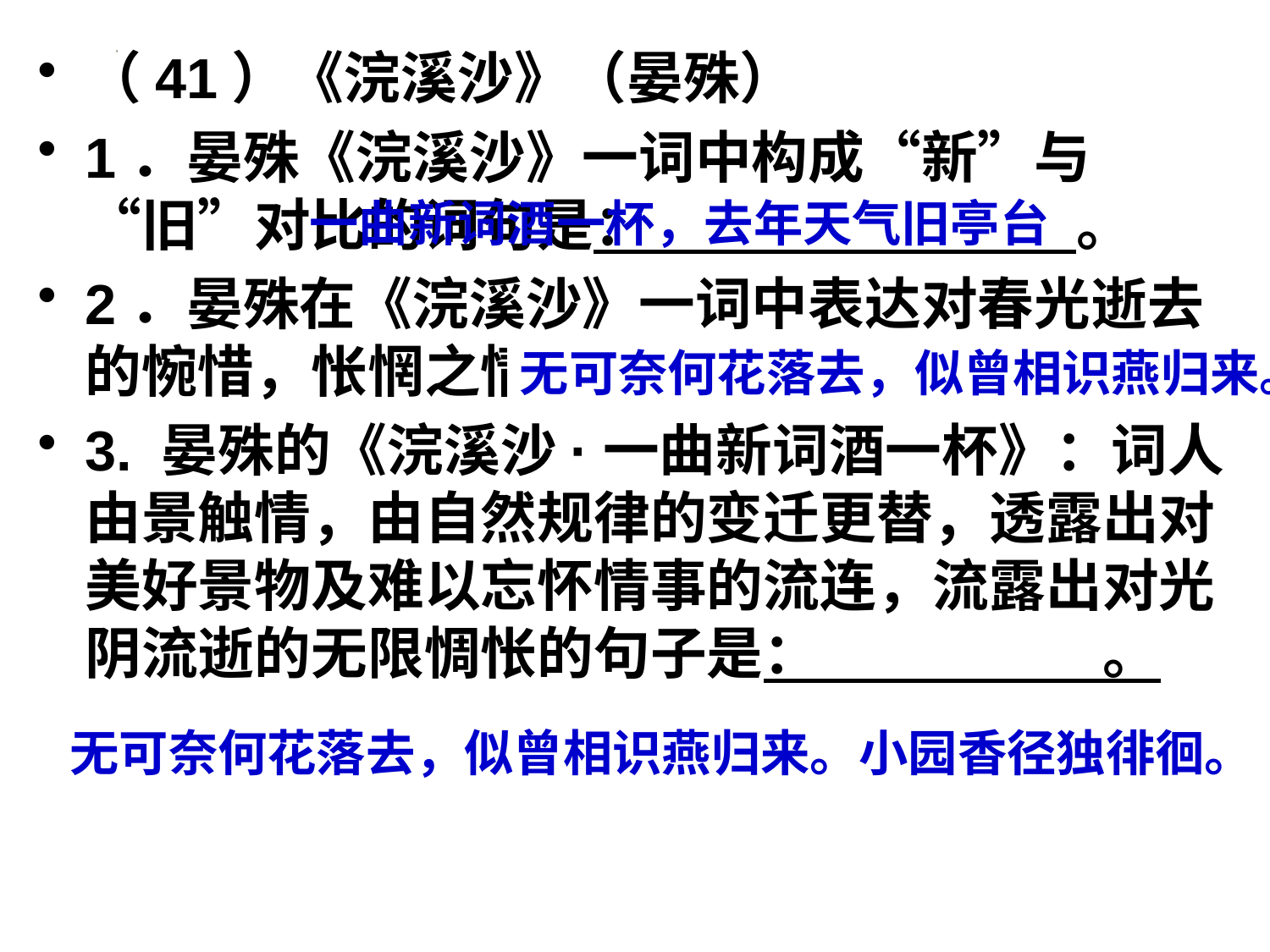

（41）《浣溪沙》（晏殊）
1．晏殊《浣溪沙》一词中构成“新”与“旧”对比的词句是：                                 。
2．晏殊在《浣溪沙》一词中表达对春光逝去的惋惜，怅惘之情的名句是：                     。
3. 晏殊的《浣溪沙·一曲新词酒一杯》：词人由景触情，由自然规律的变迁更替，透露出对美好景物及难以忘怀情事的流连，流露出对光阴流逝的无限惆怅的句子是：                      。
#
一曲新词酒一杯，去年天气旧亭台
无可奈何花落去，似曾相识燕归来。
无可奈何花落去，似曾相识燕归来。小园香径独徘徊。